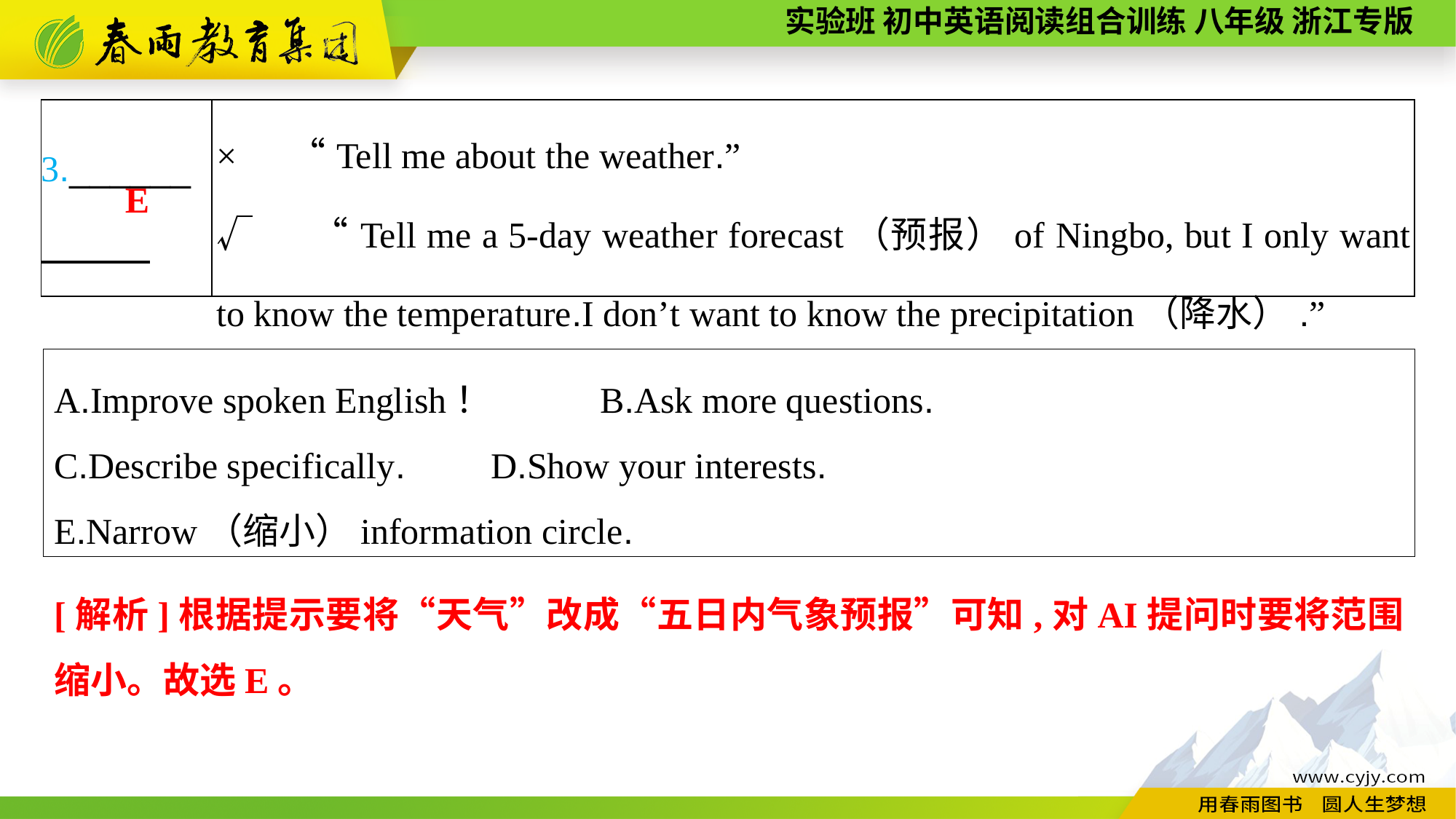

| 3.\_\_\_\_\_\_ | ×　 “Tell me about the weather.” √　 “Tell me a 5-day weather forecast（预报）of Ningbo, but I only want to know the temperature.I don’t want to know the precipitation（降水）.” |
| --- | --- |
E
A.Improve spoken English！	B.Ask more questions.
C.Describe specifically.	D.Show your interests.
E.Narrow（缩小）information circle.
[解析]根据提示要将“天气”改成“五日内气象预报”可知,对AI提问时要将范围缩小。故选E。